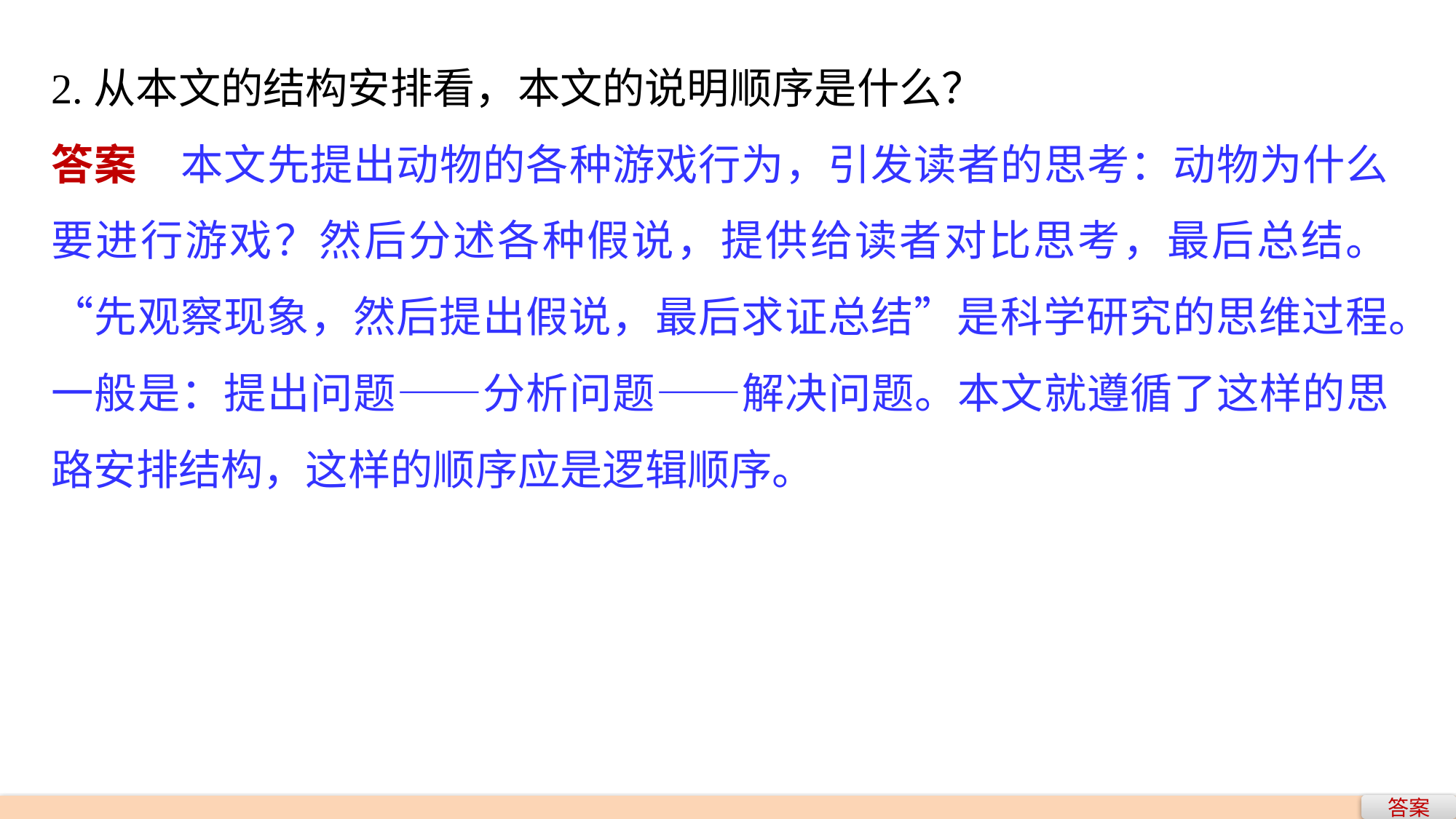

2.从本文的结构安排看，本文的说明顺序是什么？
答案　本文先提出动物的各种游戏行为，引发读者的思考：动物为什么要进行游戏？然后分述各种假说，提供给读者对比思考，最后总结。“先观察现象，然后提出假说，最后求证总结”是科学研究的思维过程。一般是：提出问题——分析问题——解决问题。本文就遵循了这样的思路安排结构，这样的顺序应是逻辑顺序。
答案